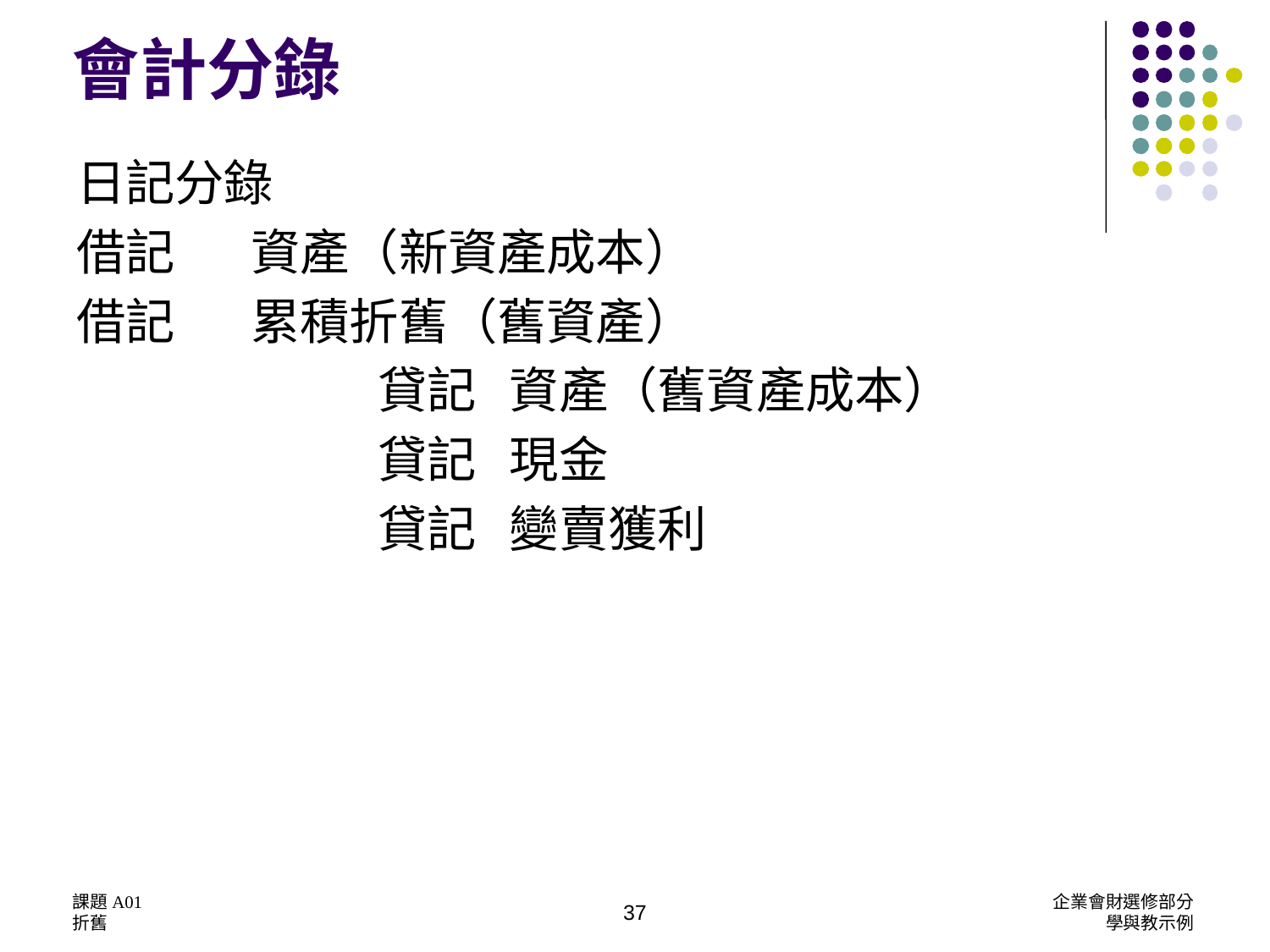

# 會計分錄
日記分錄
借記	資產（新資產成本）
借記	累積折舊（舊資產）
			貸記   資產（舊資產成本）
			貸記   現金
			貸記   變賣獲利

課題A01
折舊

企業會財選修部分
學與教示例

37